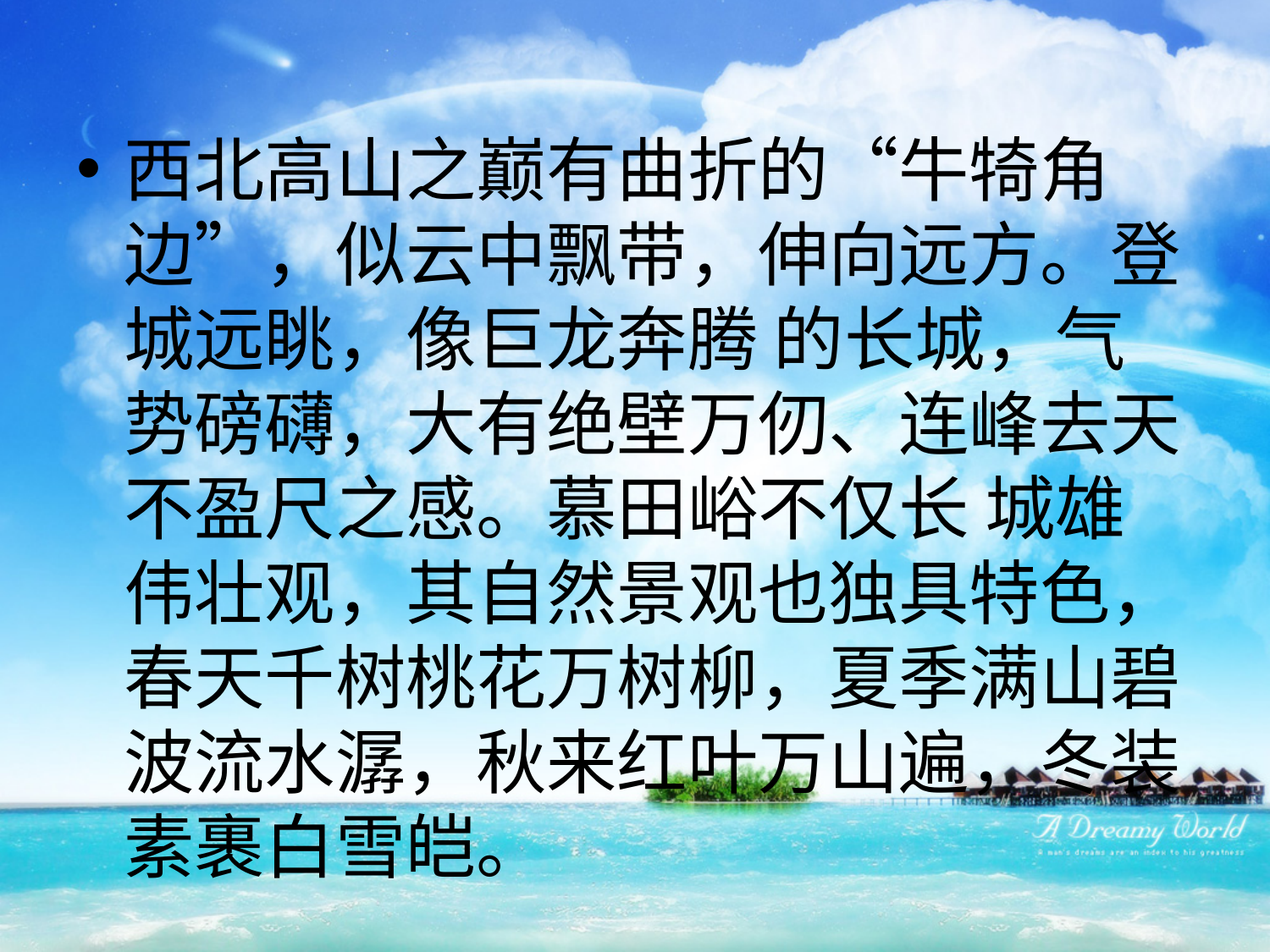

#
西北高山之巅有曲折的“牛犄角边”，似云中飘带，伸向远方。登城远眺，像巨龙奔腾 的长城，气势磅礴，大有绝壁万仞、连峰去天不盈尺之感。慕田峪不仅长 城雄伟壮观，其自然景观也独具特色，春天千树桃花万树柳，夏季满山碧 波流水潺，秋来红叶万山遍，冬装素裹白雪皑。